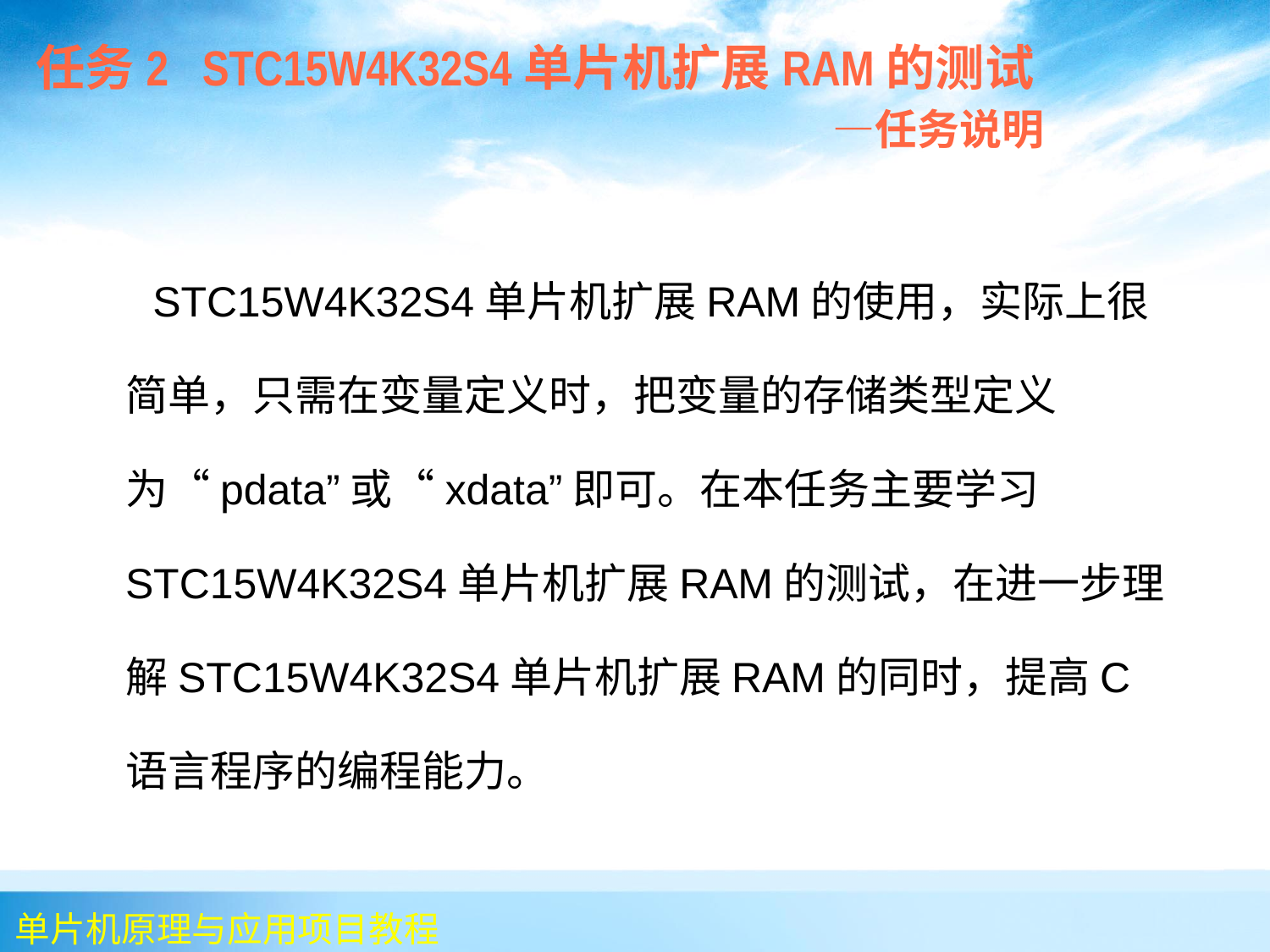

任务2   STC15W4K32S4单片机扩展RAM的测试
                                                                       —任务说明
       STC15W4K32S4单片机扩展RAM的使用，实际上很简单，只需在变量定义时，把变量的存储类型定义为“pdata”或“xdata”即可。在本任务主要学习STC15W4K32S4单片机扩展RAM的测试，在进一步理解STC15W4K32S4单片机扩展RAM的同时，提高C语言程序的编程能力。